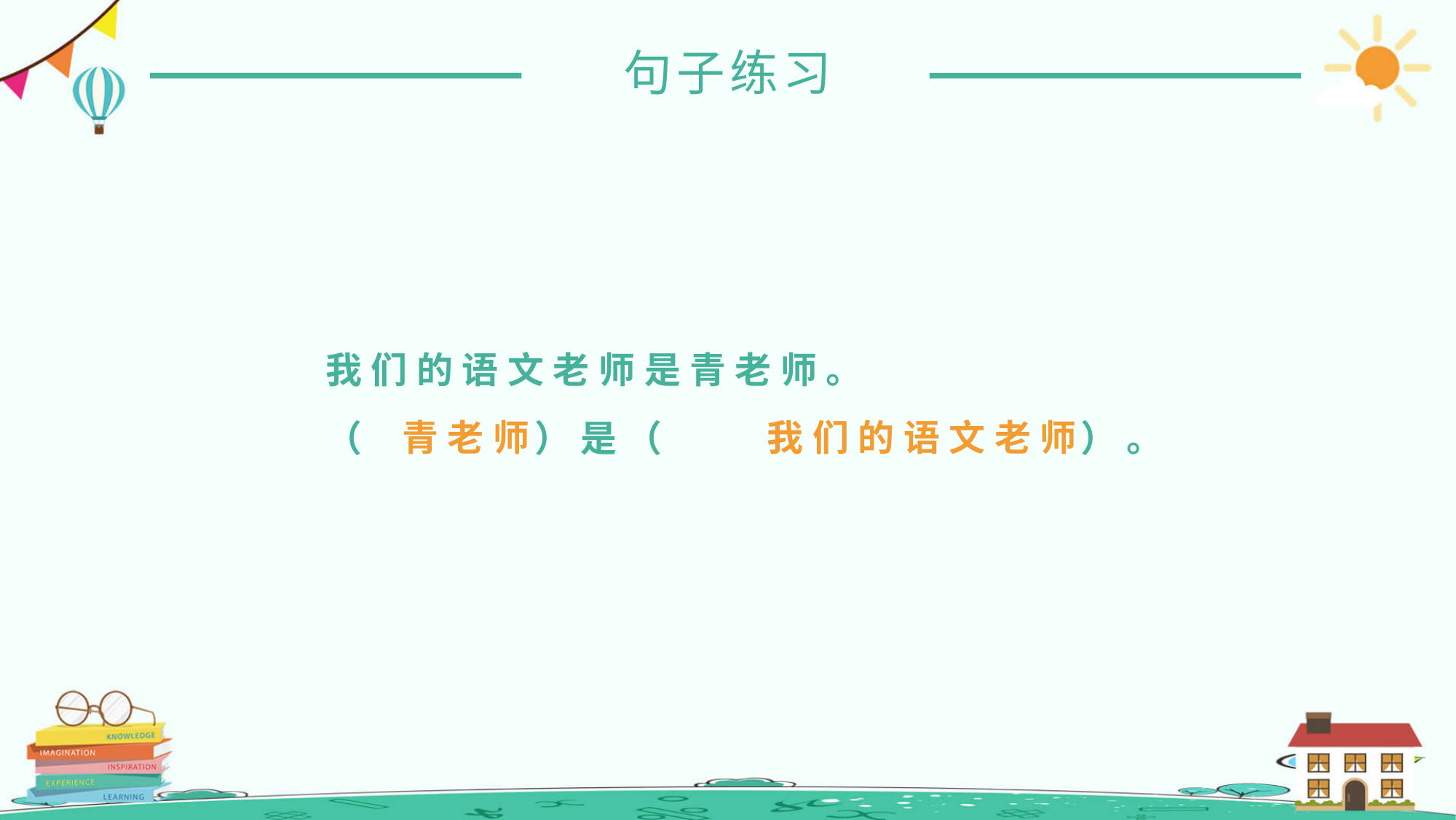

句子练习

我们的语文老师是青老师。
（      ）是（               ）。
青老师
我们的语文老师